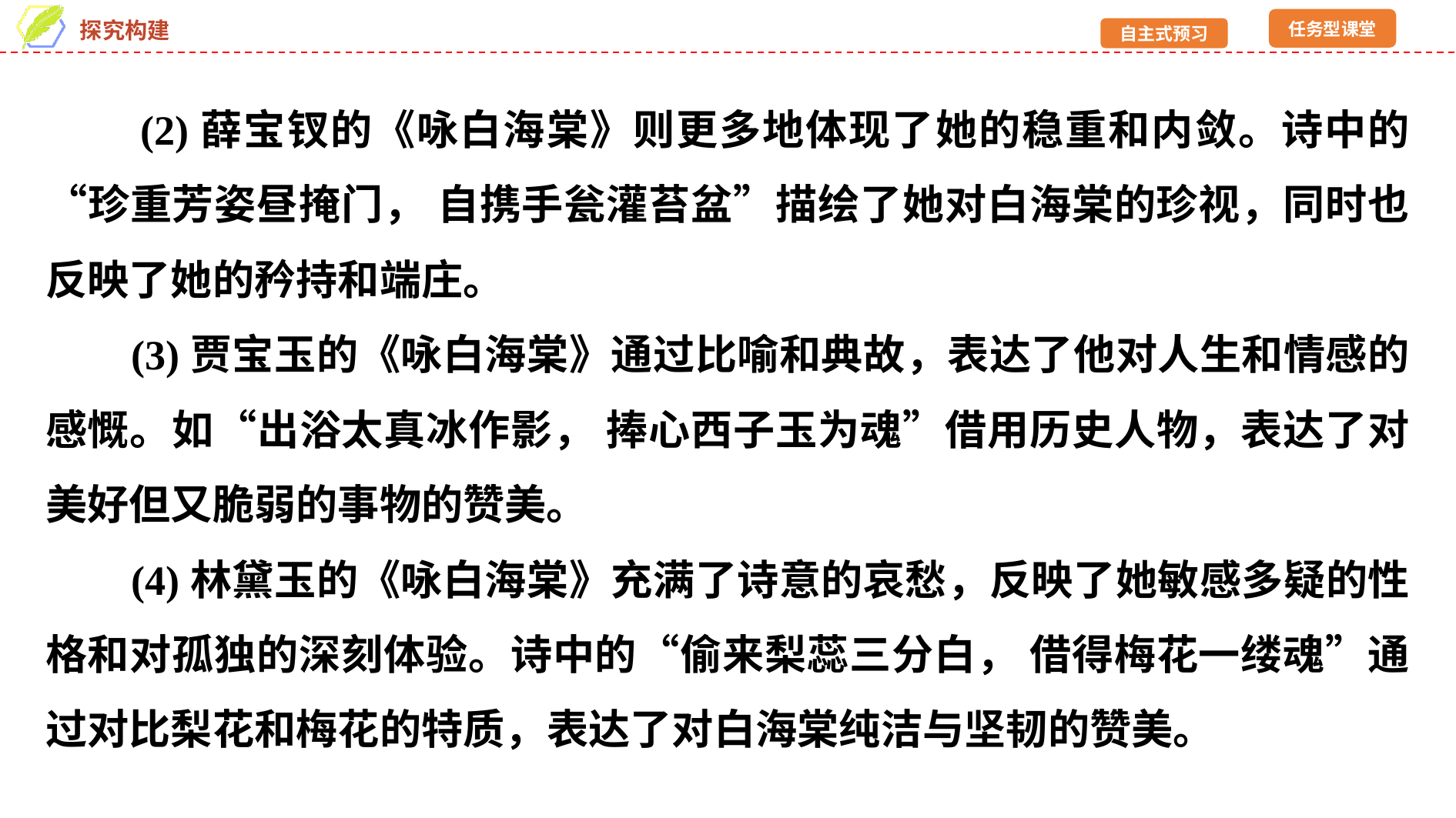

(2)薛宝钗的《咏白海棠》则更多地体现了她的稳重和内敛。诗中的“珍重芳姿昼掩门， 自携手瓮灌苔盆”描绘了她对白海棠的珍视，同时也反映了她的矜持和端庄。
        (3)贾宝玉的《咏白海棠》通过比喻和典故，表达了他对人生和情感的感慨。如“出浴太真冰作影， 捧心西子玉为魂”借用历史人物，表达了对美好但又脆弱的事物的赞美。
        (4)林黛玉的《咏白海棠》充满了诗意的哀愁，反映了她敏感多疑的性格和对孤独的深刻体验。诗中的“偷来梨蕊三分白， 借得梅花一缕魂”通过对比梨花和梅花的特质，表达了对白海棠纯洁与坚韧的赞美。